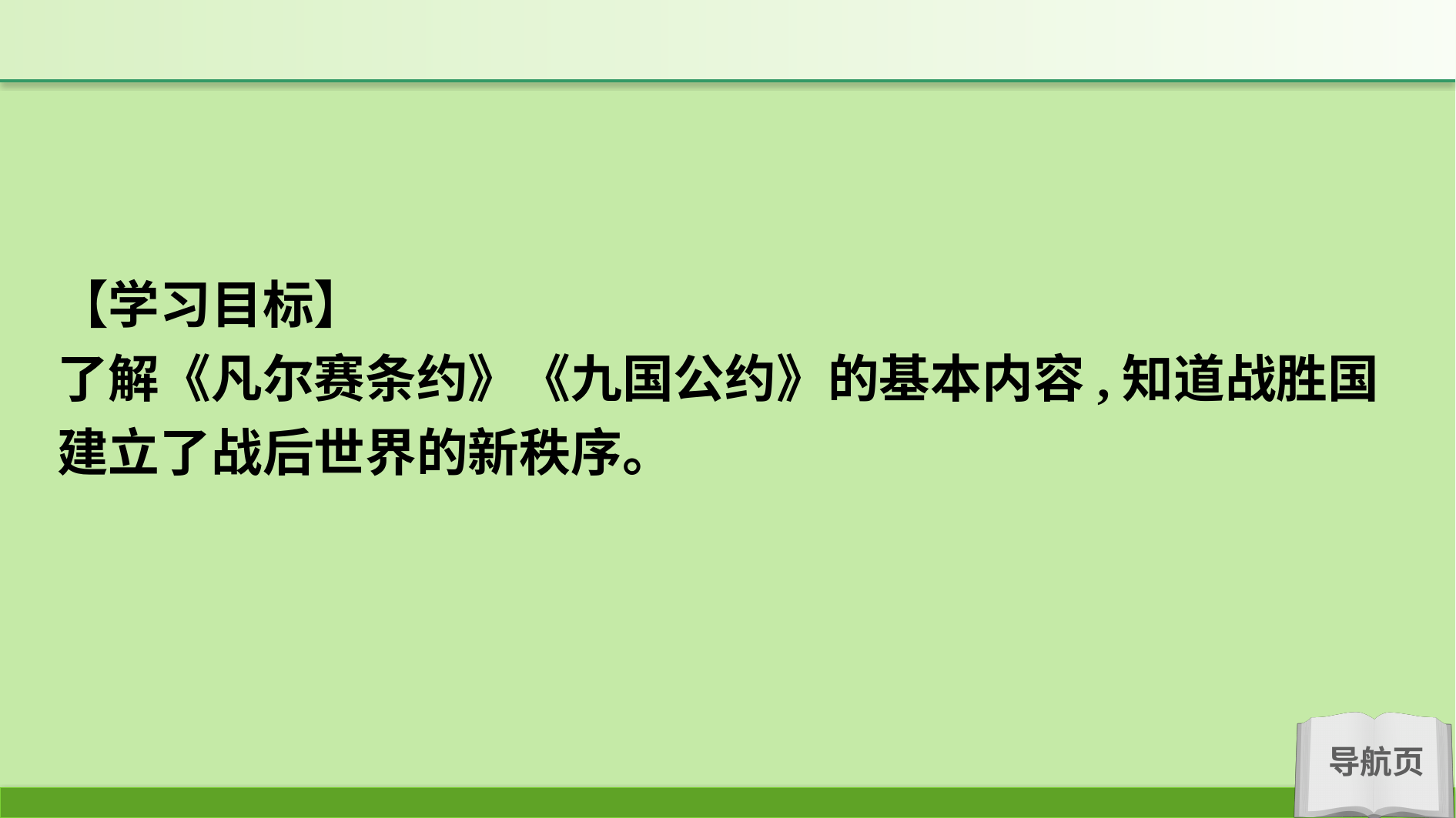

【学习目标】
了解《凡尔赛条约》《九国公约》的基本内容,知道战胜国建立了战后世界的新秩序。